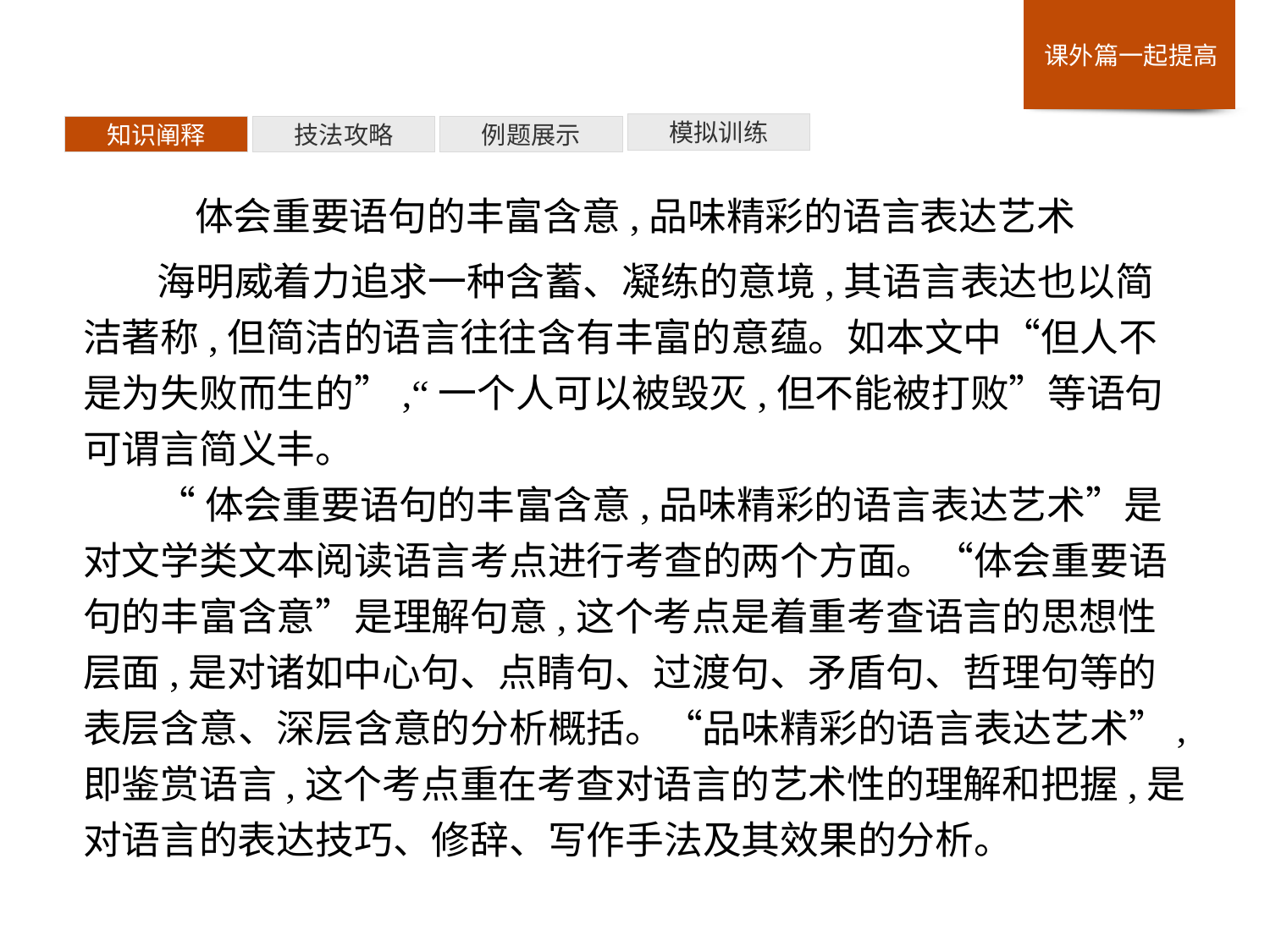

模拟训练
例题展示
技法攻略
知识阐释
体会重要语句的丰富含意,品味精彩的语言表达艺术
海明威着力追求一种含蓄、凝练的意境,其语言表达也以简洁著称,但简洁的语言往往含有丰富的意蕴。如本文中“但人不是为失败而生的”,“一个人可以被毁灭,但不能被打败”等语句可谓言简义丰。
“体会重要语句的丰富含意,品味精彩的语言表达艺术”是对文学类文本阅读语言考点进行考查的两个方面。“体会重要语句的丰富含意”是理解句意,这个考点是着重考查语言的思想性层面,是对诸如中心句、点睛句、过渡句、矛盾句、哲理句等的表层含意、深层含意的分析概括。“品味精彩的语言表达艺术”,即鉴赏语言,这个考点重在考查对语言的艺术性的理解和把握,是对语言的表达技巧、修辞、写作手法及其效果的分析。